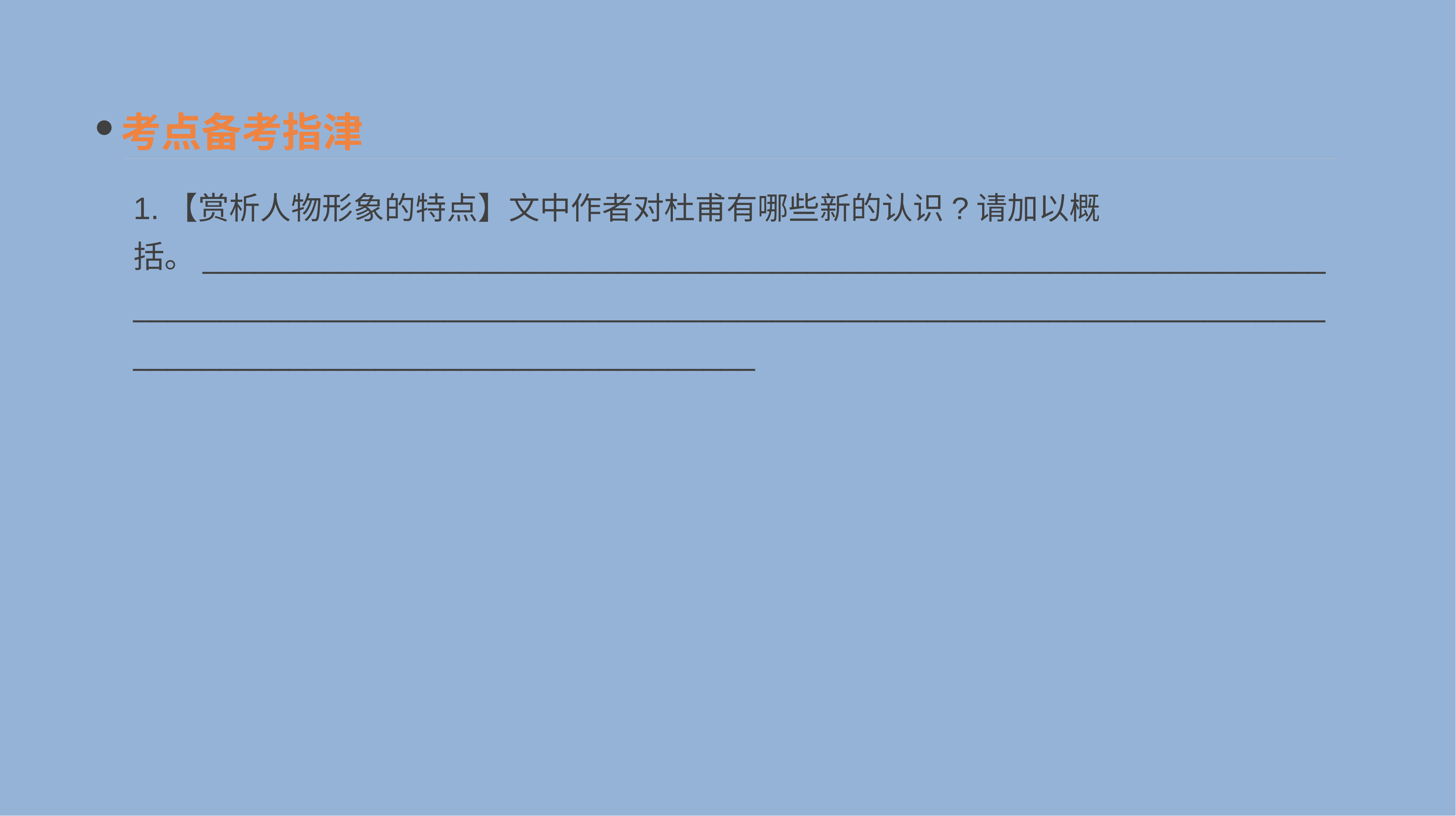

考点备考指津

1.【赏析人物形象的特点】文中作者对杜甫有哪些新的认识?请加以概括。__________________________________________________________________________________________________________________________________________________________________________